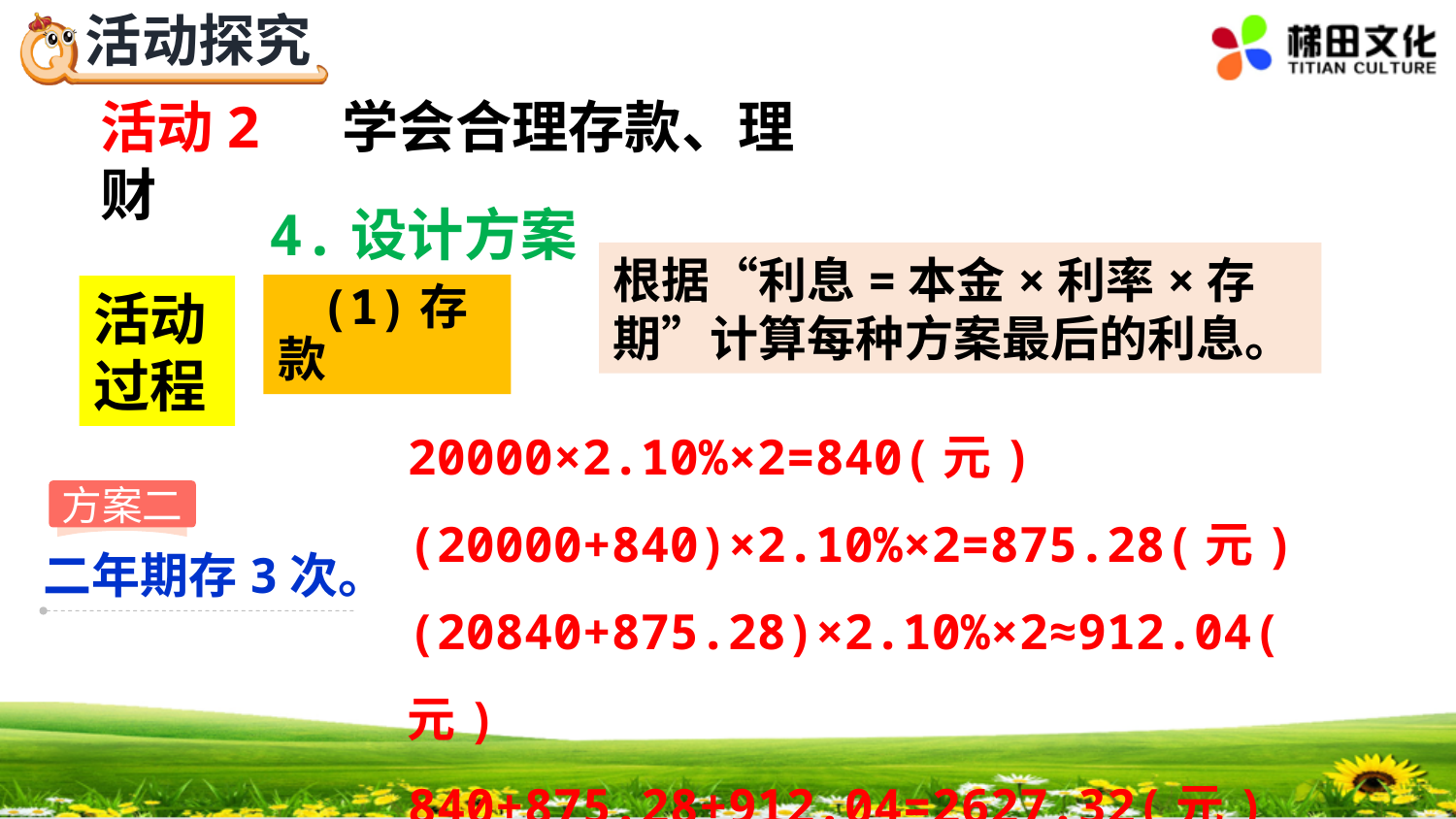

活动2  学会合理存款、理财
4.设计方案
根据“利息=本金×利率×存期”计算每种方案最后的利息。
活动过程
(1)存款
20000×2.10%×2=840(元)
(20000+840)×2.10%×2=875.28(元)
(20840+875.28)×2.10%×2≈912.04(元)
840+875.28+912.04=2627.32(元)
方案二

二年期存3次。